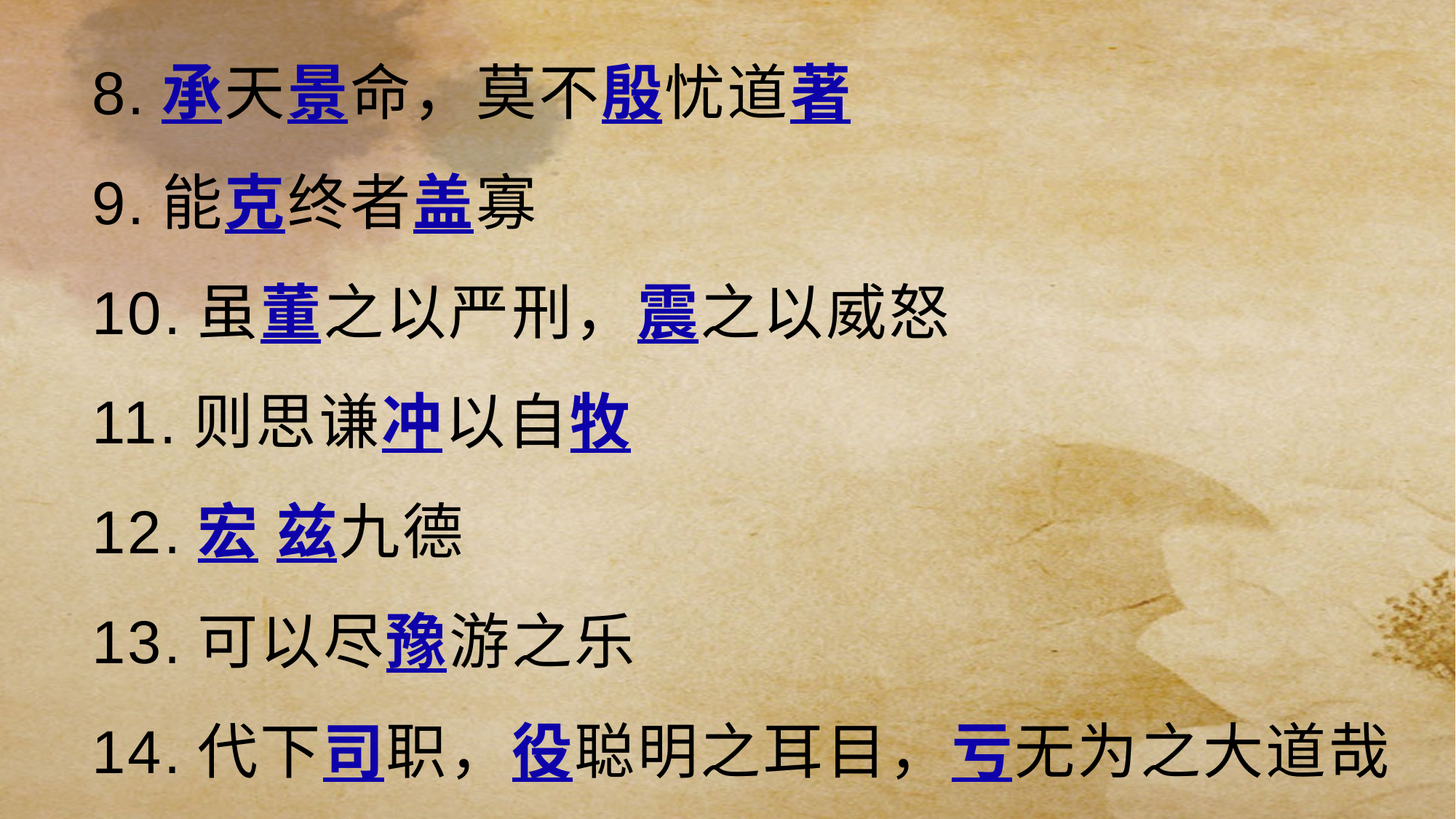

8.承天景命，莫不殷忧道著
9.能克终者盖寡
10.虽董之以严刑，震之以威怒
11.则思谦冲以自牧
12.宏 兹九德
13.可以尽豫游之乐
14.代下司职，役聪明之耳目，亏无为之大道哉